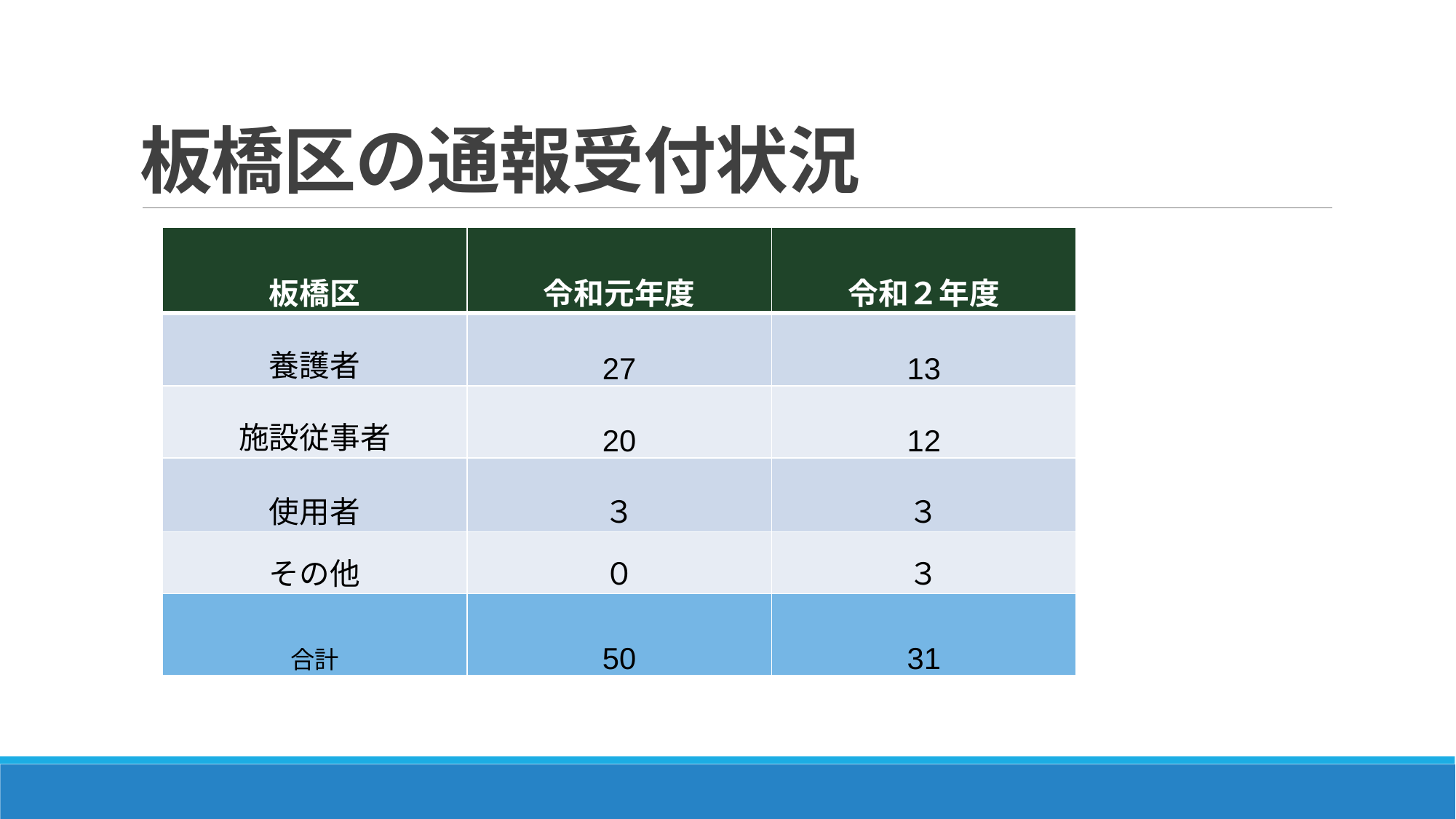

# 板橋区の通報受付状況
| 板橋区 | 令和元年度 | 令和２年度 |
| --- | --- | --- |
| 養護者 | 27 | 13 |
| 施設従事者 | 20 | 12 |
| 使用者 | ３ | ３ |
| その他 | ０ | ３ |
| 合計 | 50 | 31 |